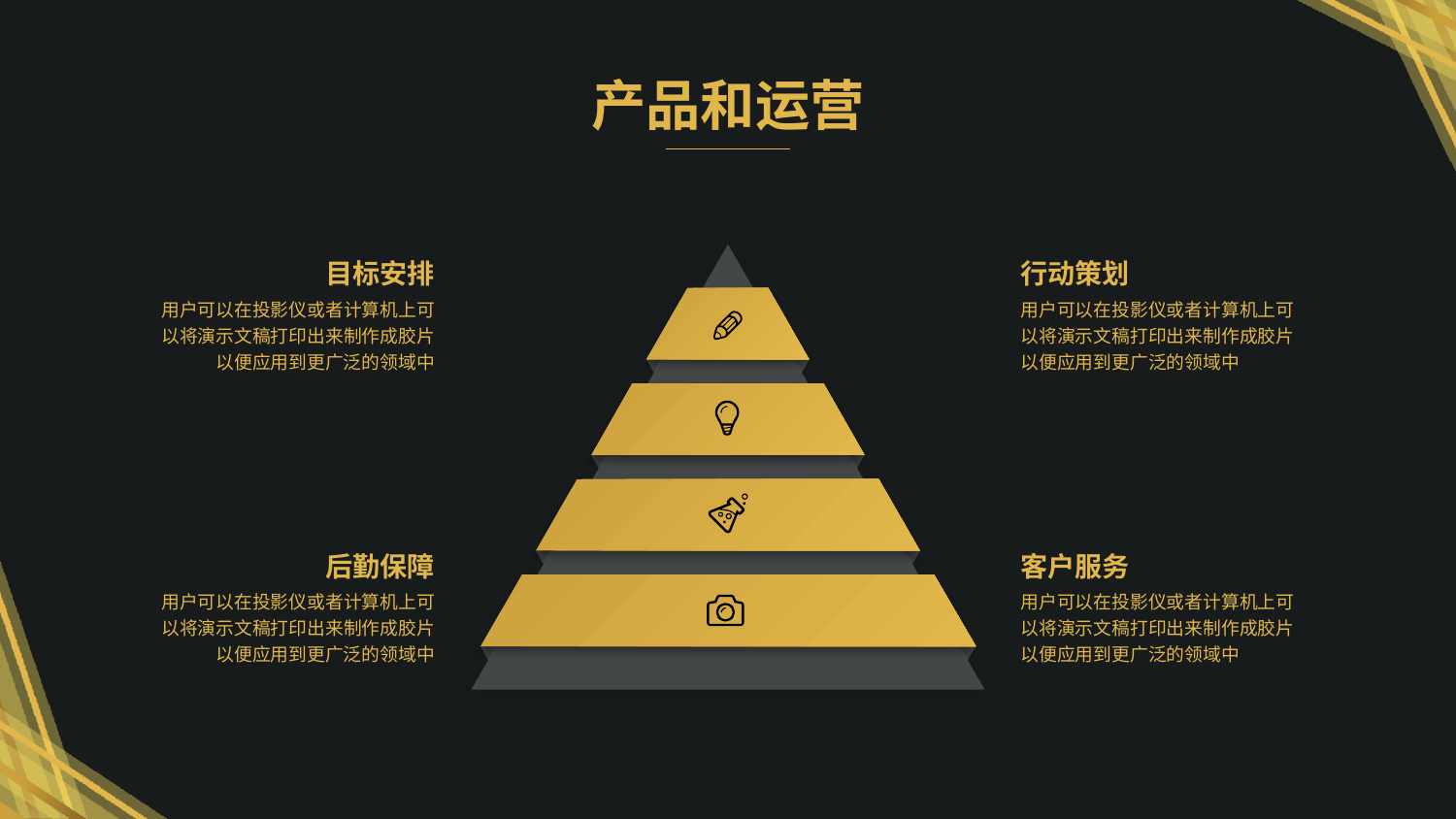

产品和运营
目标安排
用户可以在投影仪或者计算机上可以将演示文稿打印出来制作成胶片以便应用到更广泛的领域中
行动策划
用户可以在投影仪或者计算机上可以将演示文稿打印出来制作成胶片以便应用到更广泛的领域中

后勤保障
用户可以在投影仪或者计算机上可以将演示文稿打印出来制作成胶片以便应用到更广泛的领域中
客户服务
用户可以在投影仪或者计算机上可以将演示文稿打印出来制作成胶片以便应用到更广泛的领域中